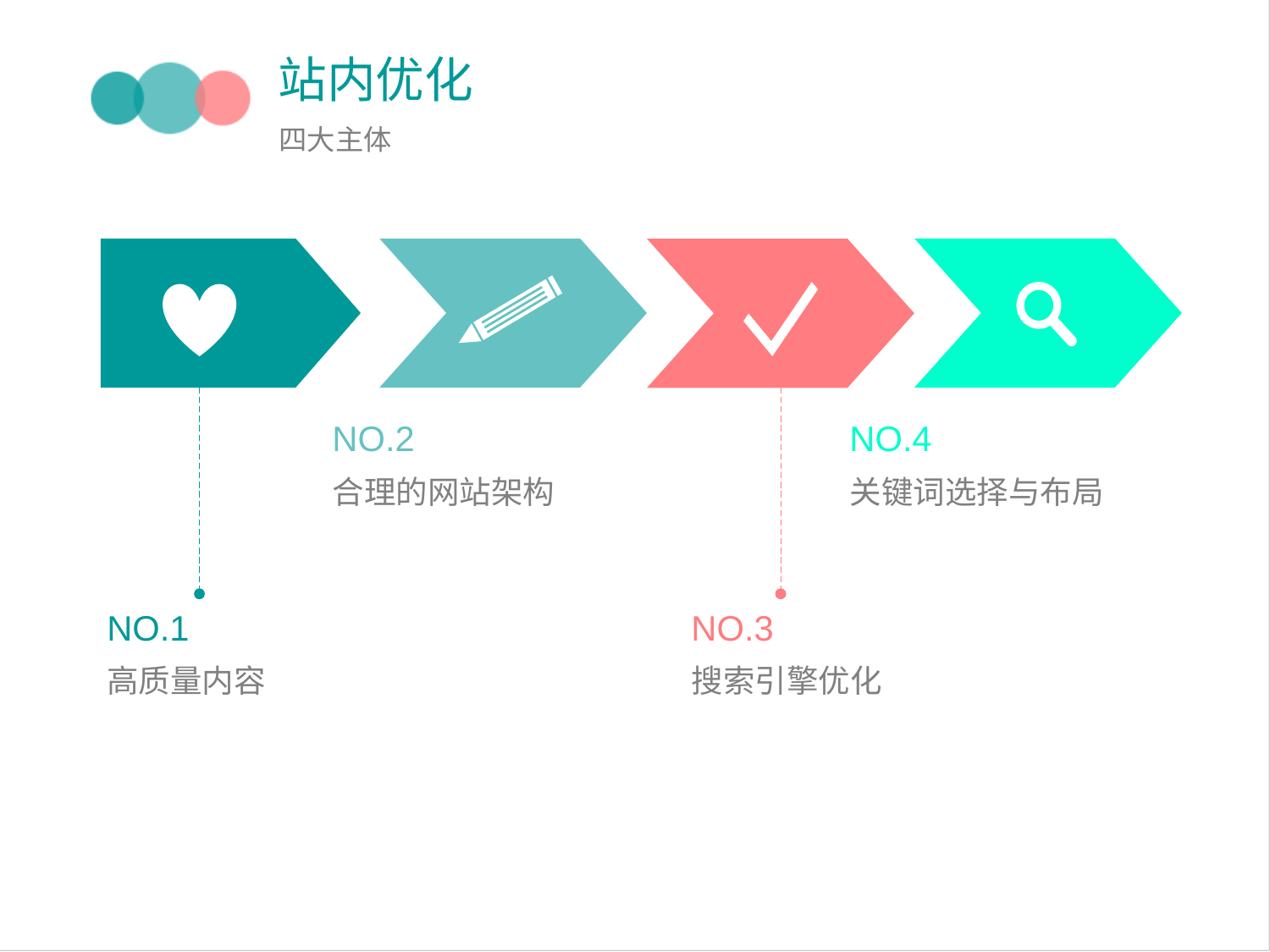

站内优化
四大主体

NO.2
NO.4
合理的网站架构
关键词选择与布局

NO.1
NO.3
高质量内容
搜索引擎优化